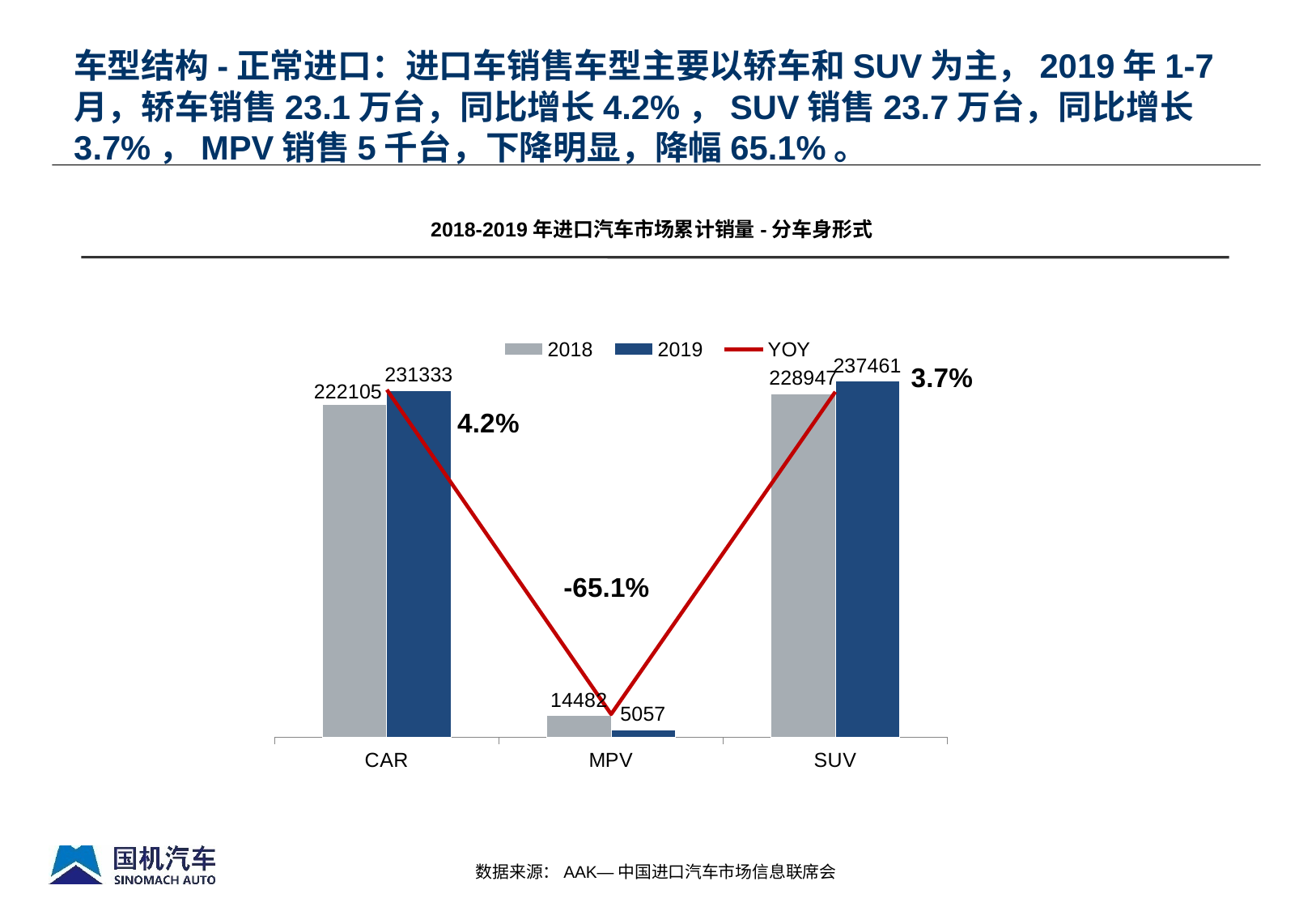

# 车型结构-正常进口：进口车销售车型主要以轿车和SUV为主，2019年1-7月，轿车销售23.1万台，同比增长4.2%，SUV销售23.7万台，同比增长3.7%，MPV销售5千台，下降明显，降幅65.1%。

2018-2019年进口汽车市场累计销量-分车身形式

### Chart

| Category | 2018 | 2019 | YOY |
|---|---|---|---|
| CAR | 222105.0 | 231333.0 | 0.04154791652596734 |
| MPV | 14482.0 | 5057.0 | -0.6508078994614004 |
| SUV | 228947.0 | 237461.0 | 0.03718764604908564 |
数据来源：AAK—中国进口汽车市场信息联席会